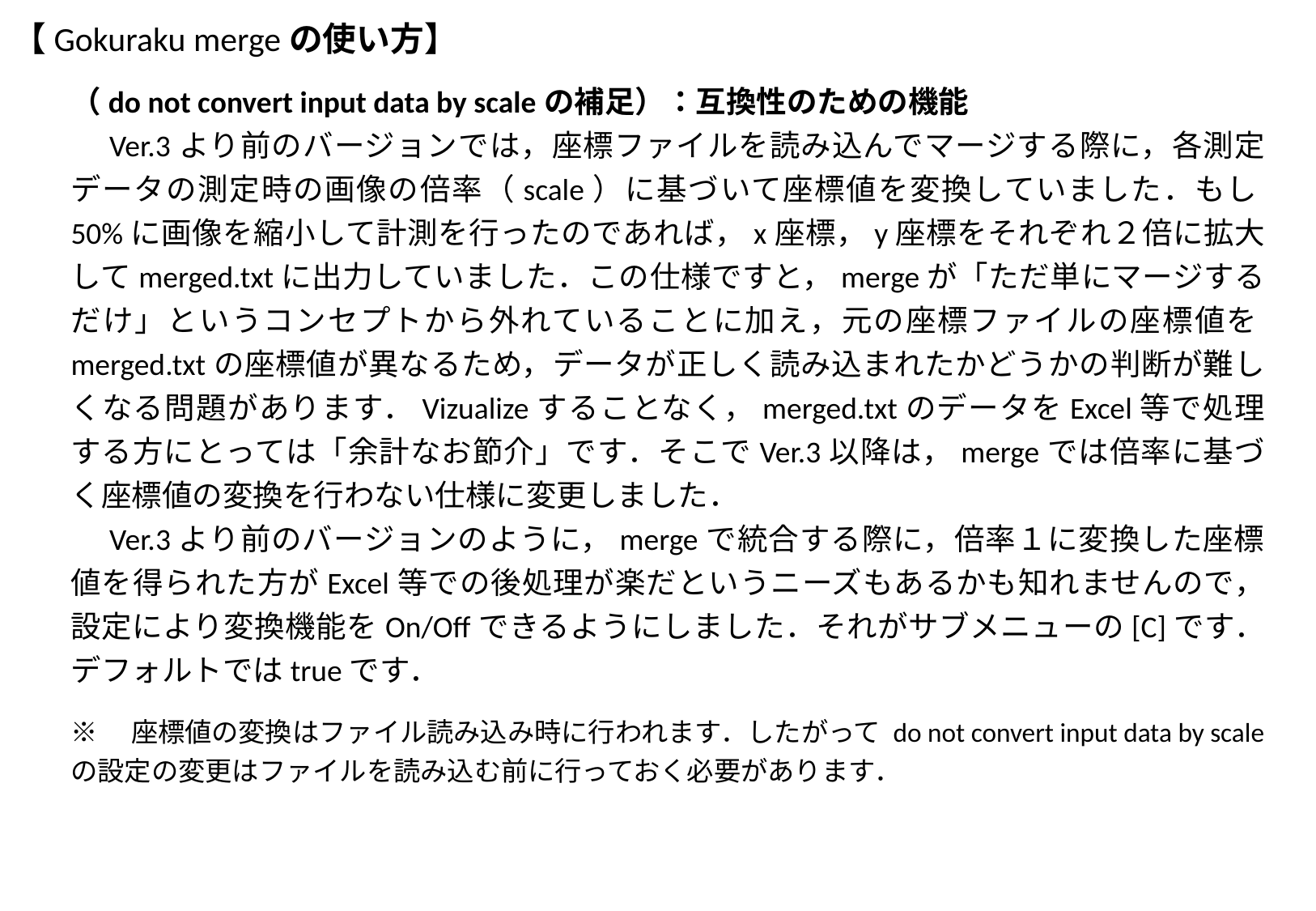

# 【Gokuraku mergeの使い方】
（do not convert input data by scaleの補足）：互換性のための機能
　Ver.3より前のバージョンでは，座標ファイルを読み込んでマージする際に，各測定データの測定時の画像の倍率（scale）に基づいて座標値を変換していました．もし50%に画像を縮小して計測を行ったのであれば，x座標，y座標をそれぞれ２倍に拡大してmerged.txtに出力していました．この仕様ですと，mergeが「ただ単にマージするだけ」というコンセプトから外れていることに加え，元の座標ファイルの座標値をmerged.txtの座標値が異なるため，データが正しく読み込まれたかどうかの判断が難しくなる問題があります．Vizualizeすることなく，merged.txtのデータをExcel等で処理する方にとっては「余計なお節介」です．そこでVer.3以降は，mergeでは倍率に基づく座標値の変換を行わない仕様に変更しました．
　Ver.3より前のバージョンのように，mergeで統合する際に，倍率１に変換した座標値を得られた方がExcel等での後処理が楽だというニーズもあるかも知れませんので，設定により変換機能をOn/Offできるようにしました．それがサブメニューの[C]です．デフォルトではtrueです．
※　座標値の変換はファイル読み込み時に行われます．したがって do not convert input data by scaleの設定の変更はファイルを読み込む前に行っておく必要があります．